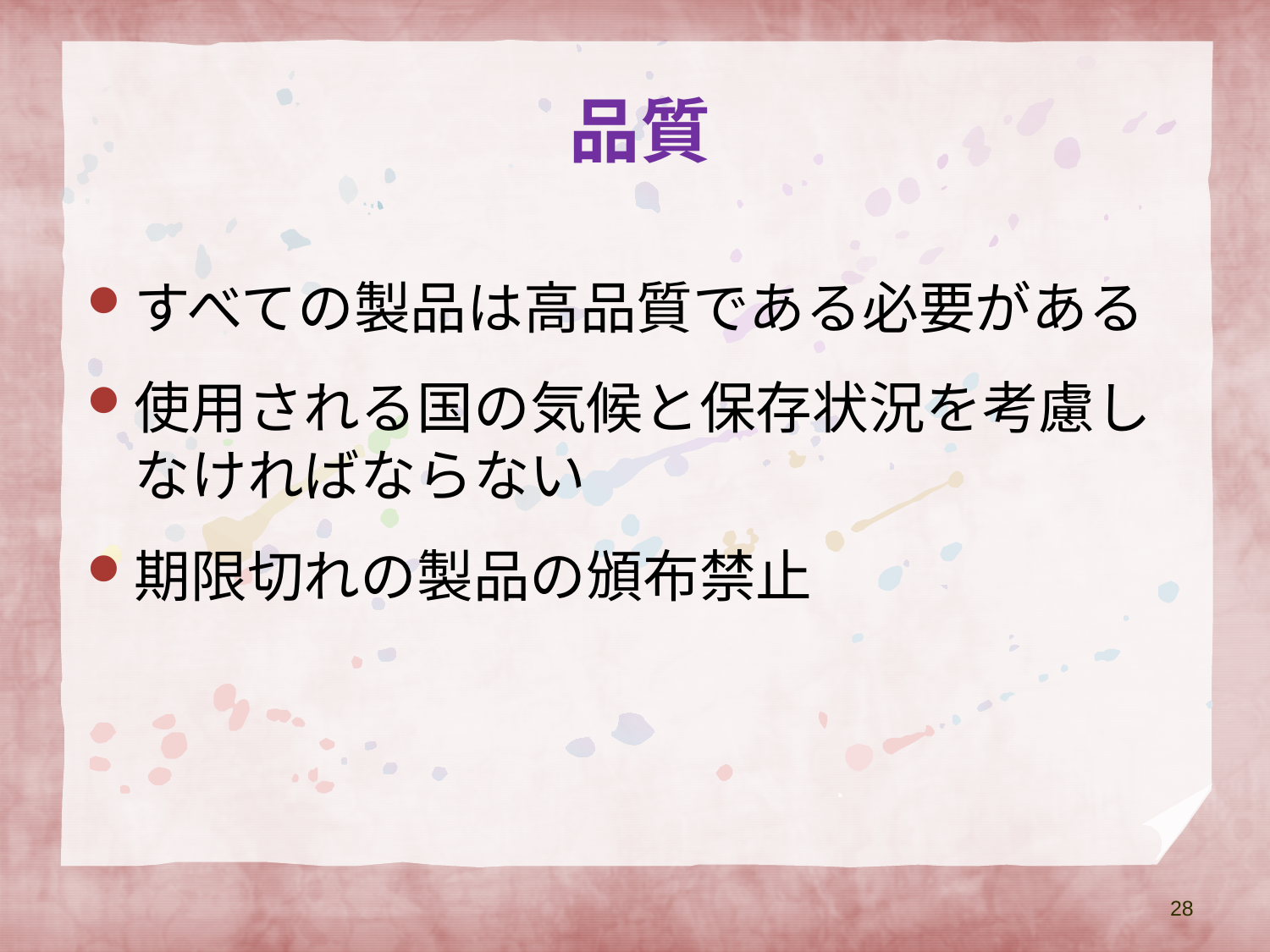

# 品質
すべての製品は高品質である必要がある
使用される国の気候と保存状況を考慮しなければならない
期限切れの製品の頒布禁止
28